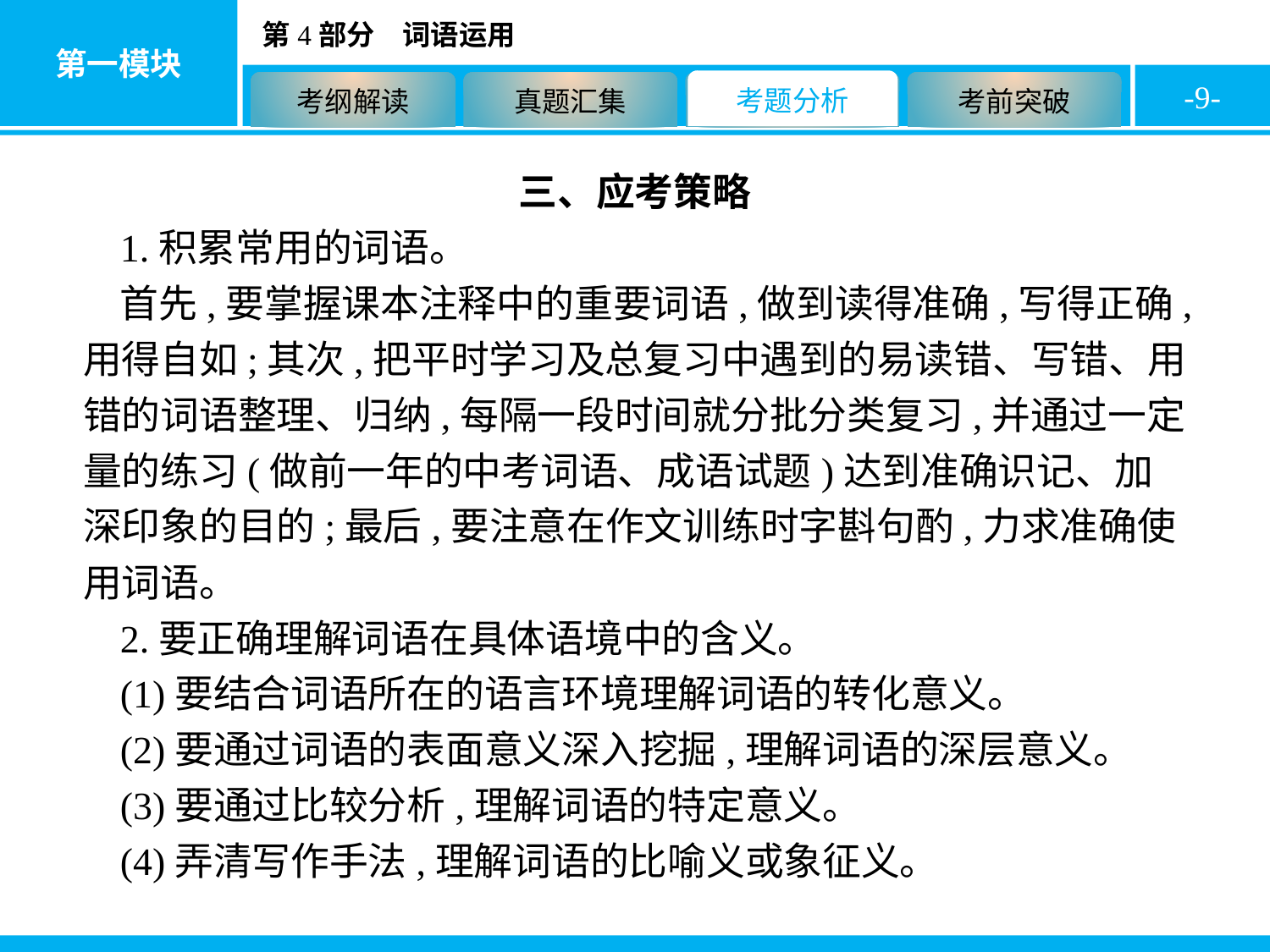

-9-
三、应考策略
1.积累常用的词语。
首先,要掌握课本注释中的重要词语,做到读得准确,写得正确,用得自如;其次,把平时学习及总复习中遇到的易读错、写错、用错的词语整理、归纳,每隔一段时间就分批分类复习,并通过一定量的练习(做前一年的中考词语、成语试题)达到准确识记、加深印象的目的;最后,要注意在作文训练时字斟句酌,力求准确使用词语。
2.要正确理解词语在具体语境中的含义。
(1)要结合词语所在的语言环境理解词语的转化意义。
(2)要通过词语的表面意义深入挖掘,理解词语的深层意义。
(3)要通过比较分析,理解词语的特定意义。
(4)弄清写作手法,理解词语的比喻义或象征义。